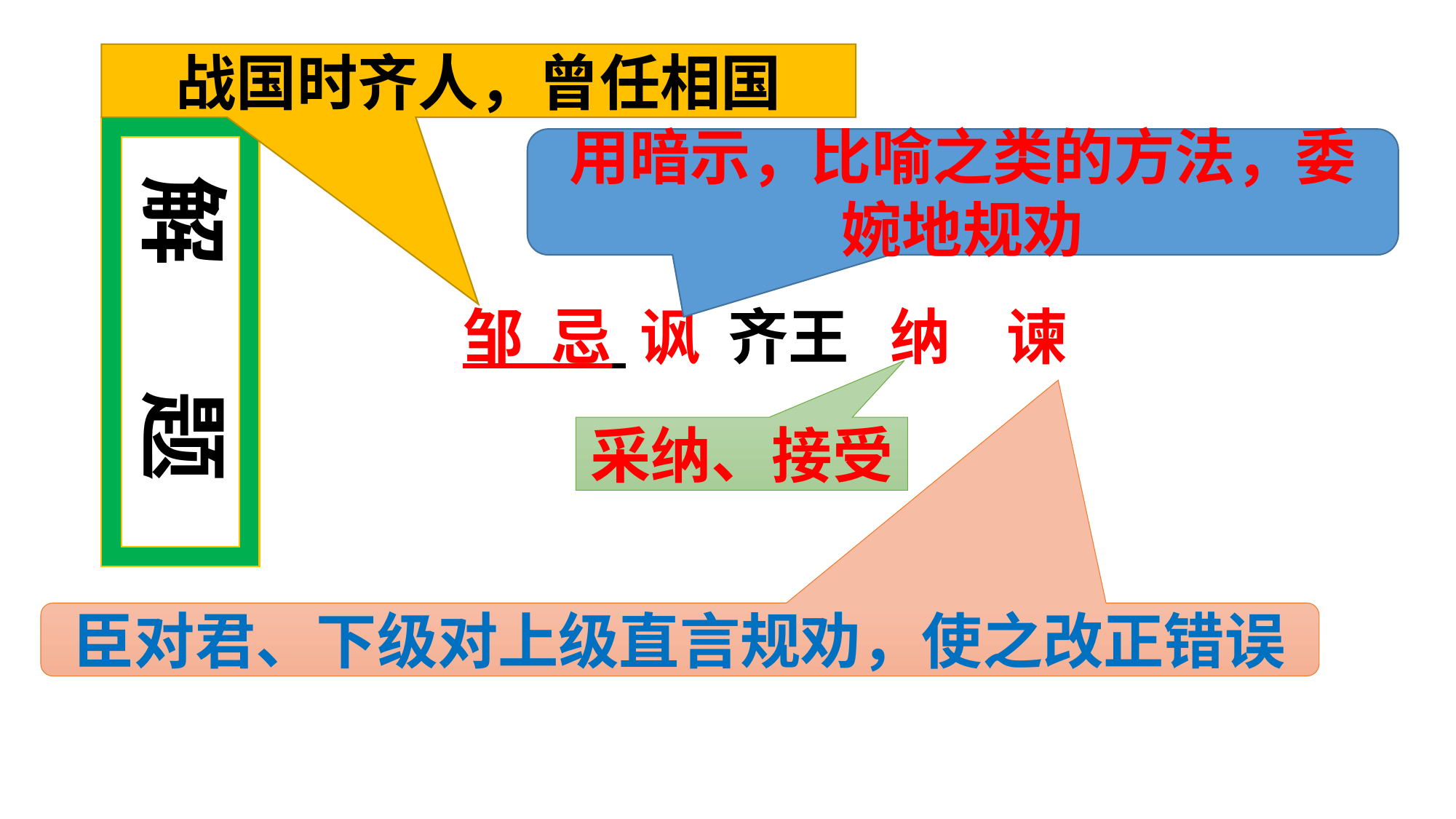

战国时齐人，曾任相国

用暗示，比喻之类的方法，委婉地规劝
解      题
邹  忌  讽  齐王   纳    谏
采纳、接受
臣对君、下级对上级直言规劝，使之改正错误